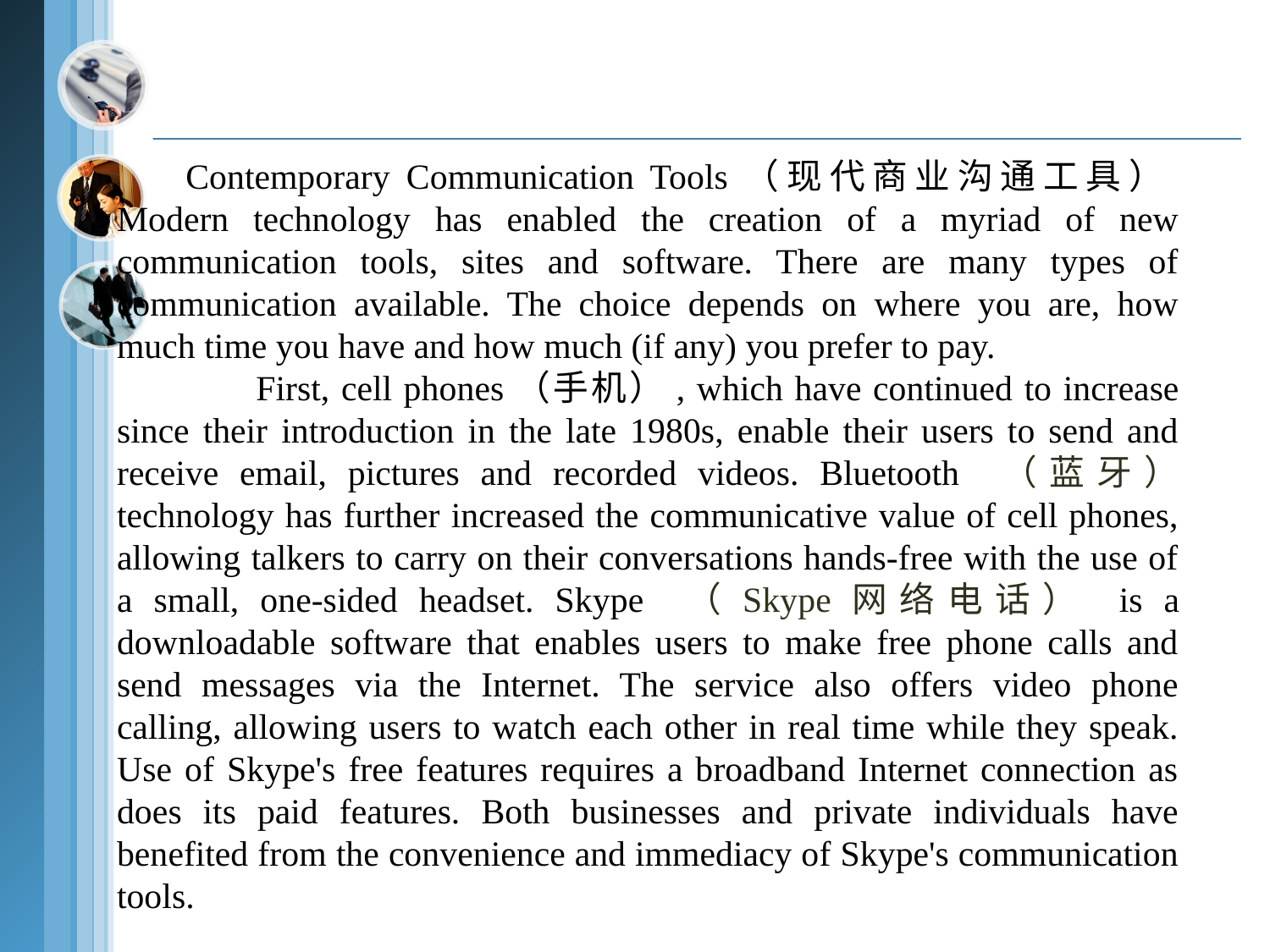

Contemporary Communication Tools（现代商业沟通工具）  Modern technology has enabled the creation of a myriad of new communication tools, sites and software. There are many types of communication available. The choice depends on where you are, how much time you have and how much (if any) you prefer to pay.
            First, cell phones（手机）, which have continued to increase since their introduction in the late 1980s, enable their users to send and receive email, pictures and recorded videos. Bluetooth （蓝牙） technology has further increased the communicative value of cell phones, allowing talkers to carry on their conversations hands-free with the use of a small, one-sided headset. Skype （Skype网络电话） is a downloadable software that enables users to make free phone calls and send messages via the Internet. The service also offers video phone calling, allowing users to watch each other in real time while they speak. Use of Skype's free features requires a broadband Internet connection as does its paid features. Both businesses and private individuals have benefited from the convenience and immediacy of Skype's communication tools.